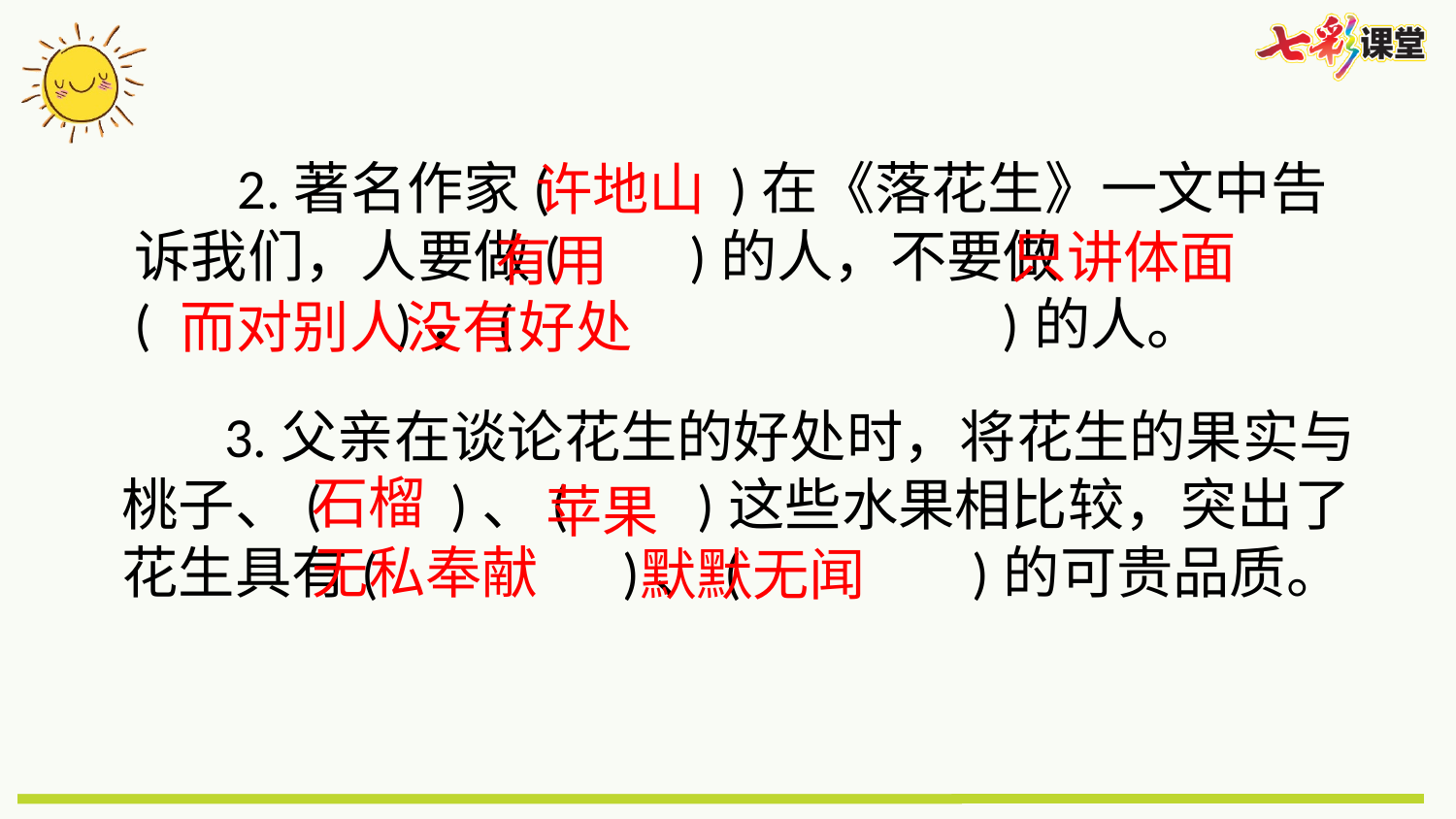

2.著名作家(              )在《落花生》一文中告诉我们，人要做(          )的人，不要做(                   )，(                                      )的人。
许地山
只讲体面
有用
而对别人没有好处
        3.父亲在谈论花生的好处时，将花生的果实与桃子、(          )、(          )这些水果相比较，突出了花生具有(                   )、(                  )的可贵品质。
石榴
苹果
无私奉献
默默无闻